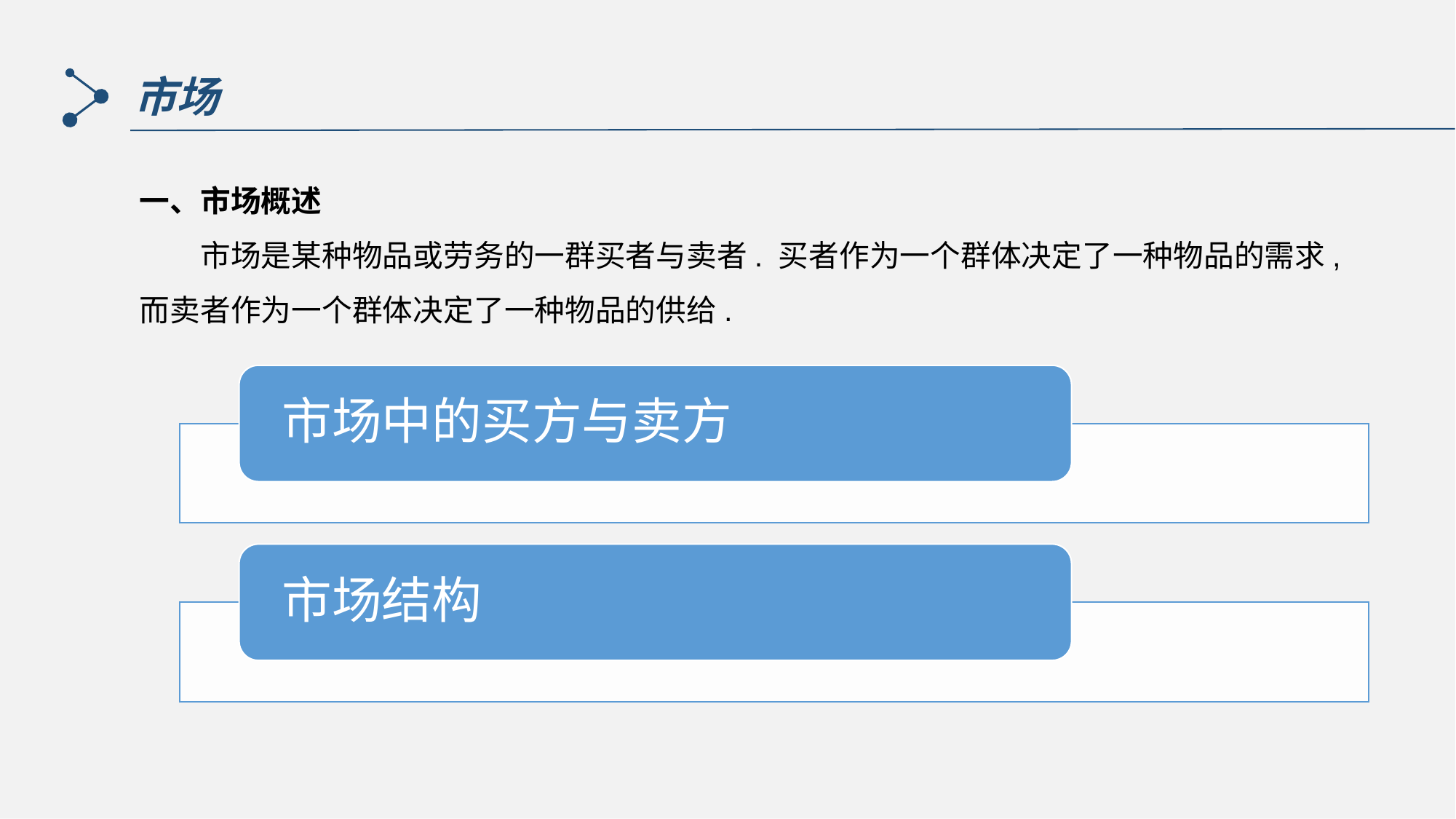

市场
一、市场概述
　　市场是某种物品或劳务的一群买者与卖者. 买者作为一个群体决定了一种物品的需求,而卖者作为一个群体决定了一种物品的供给.
市场中的买方与卖方
市场结构